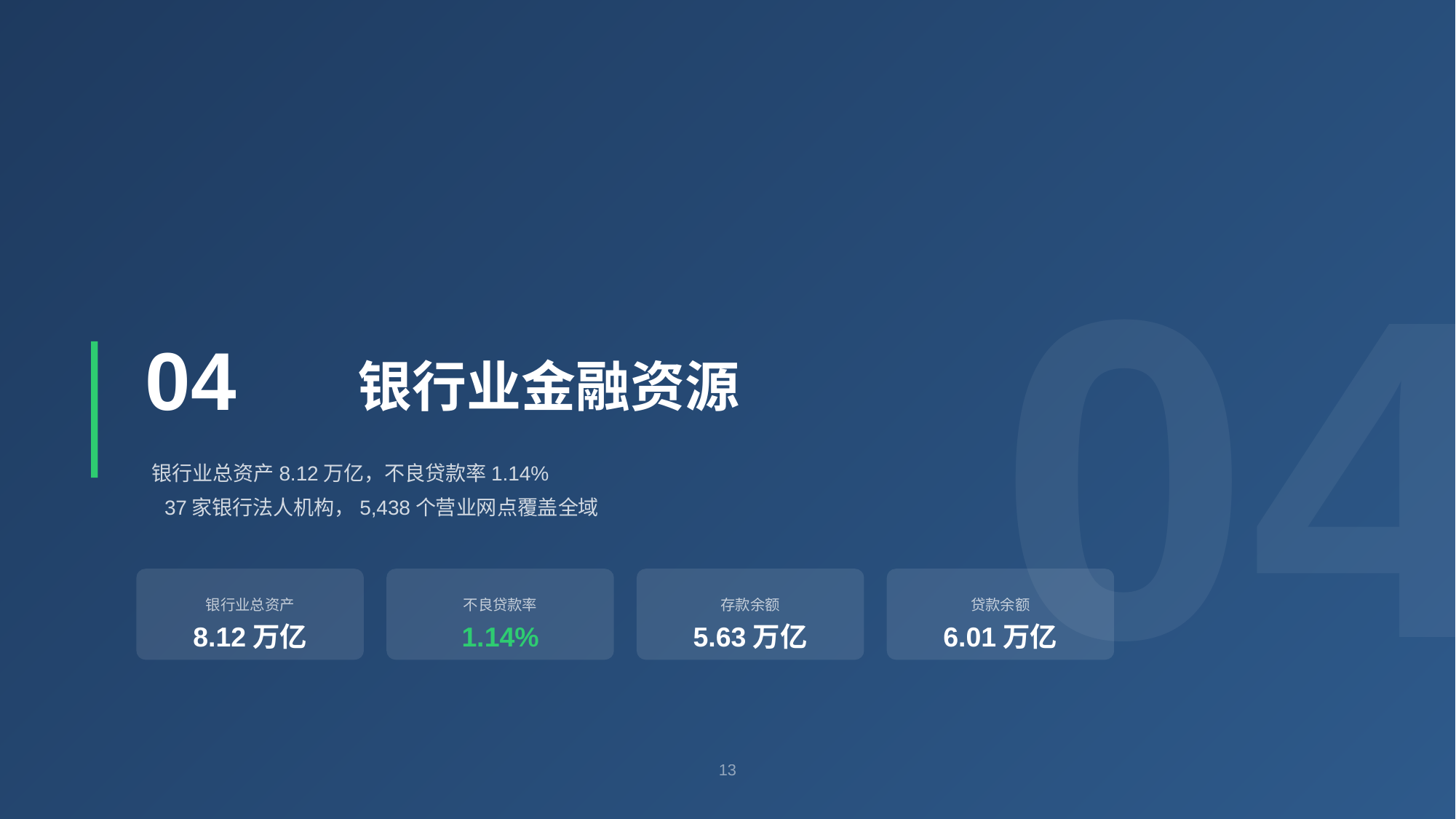

04
04

银行业金融资源
银行业总资产8.12万亿，不良贷款率1.14%
37家银行法人机构，5,438个营业网点覆盖全域

银行业总资产
8.12万亿

不良贷款率
1.14%

存款余额
5.63万亿

贷款余额
6.01万亿
13